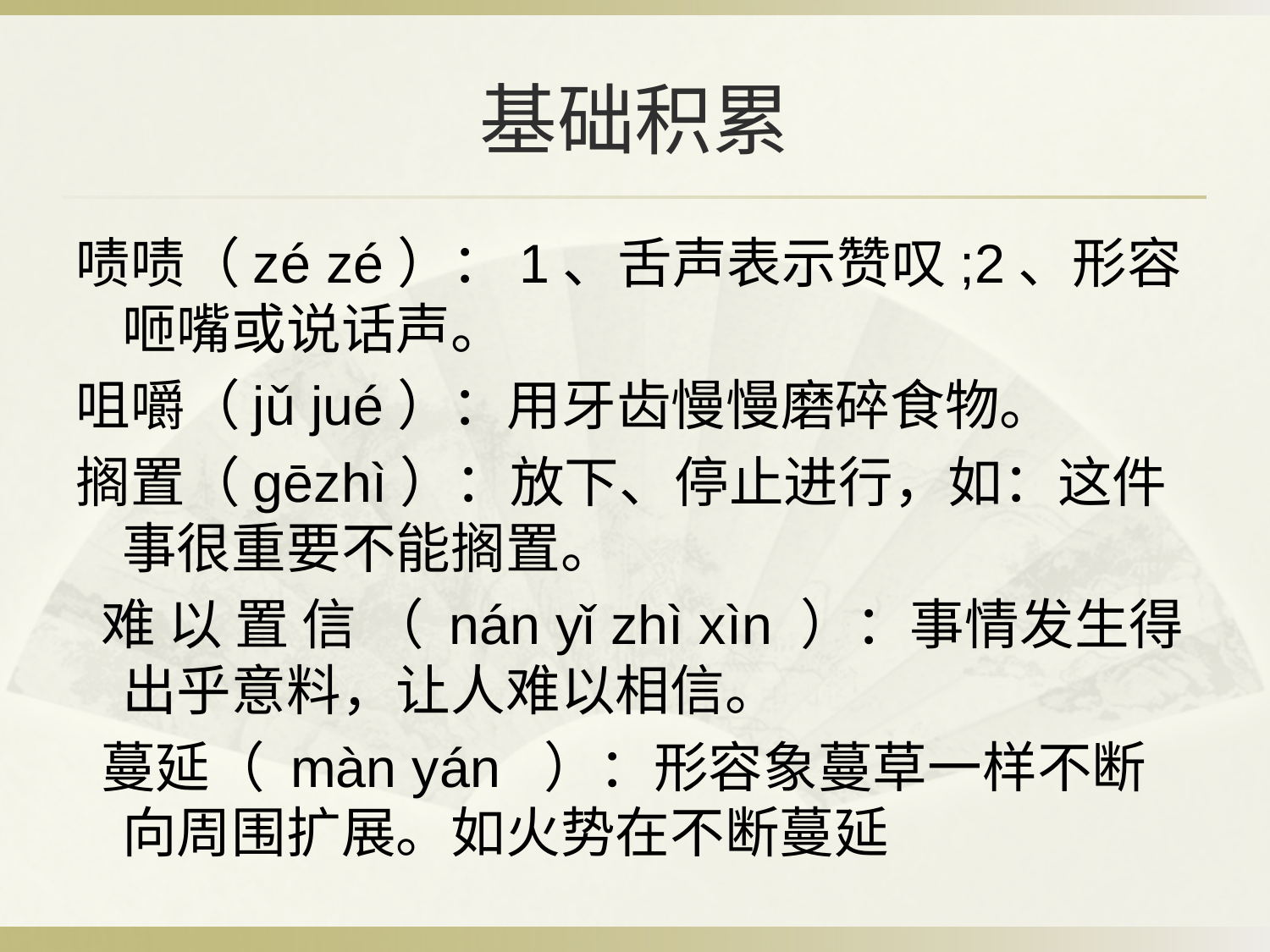

# 基础积累
啧啧（zé zé）：1、舌声表示赞叹;2、形容咂嘴或说话声。
咀嚼（jǔ jué）：用牙齿慢慢磨碎食物。
搁置（gēzhì）：放下、停止进行，如：这件事很重要不能搁置。
 难 以 置 信 （ nán yǐ zhì xìn ）：事情发生得出乎意料，让人难以相信。
 蔓延（ màn yán  ）：形容象蔓草一样不断向周围扩展。如火势在不断蔓延